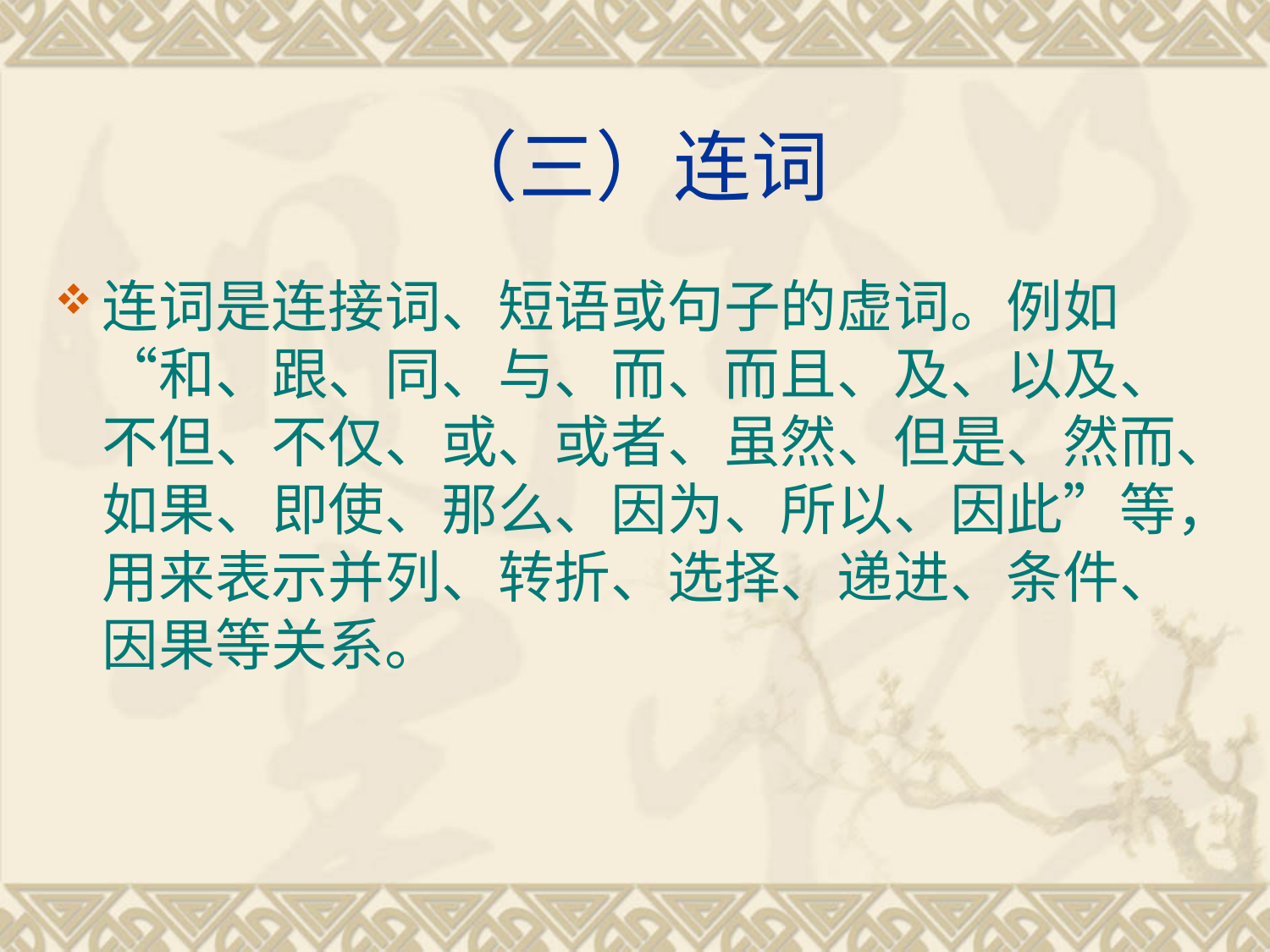

# （三）连词
连词是连接词、短语或句子的虚词。例如“和、跟、同、与、而、而且、及、以及、不但、不仅、或、或者、虽然、但是、然而、如果、即使、那么、因为、所以、因此”等，用来表示并列、转折、选择、递进、条件、因果等关系。